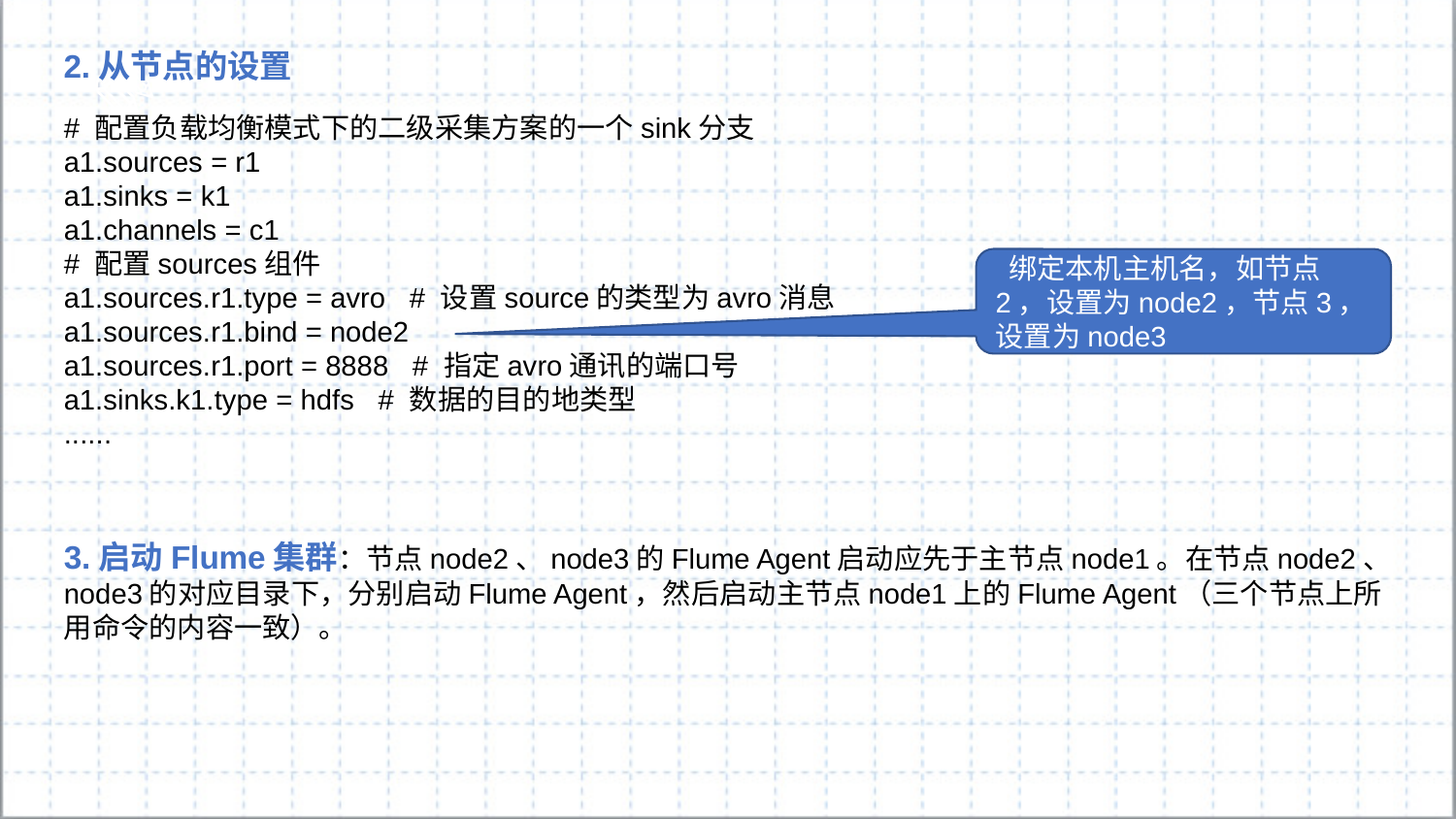

2.从节点的设置
# 配置负载均衡模式下的二级采集方案的一个sink分支
a1.sources = r1
a1.sinks = k1
a1.channels = c1
# 配置sources组件
a1.sources.r1.type = avro   # 设置source的类型为avro消息
a1.sources.r1.bind = node2
a1.sources.r1.port = 8888   # 指定avro通讯的端口号
a1.sinks.k1.type = hdfs   # 数据的目的地类型
......
 绑定本机主机名，如节点2，设置为node2，节点3，设置为node3
3.启动Flume集群：节点node2、node3的Flume Agent启动应先于主节点node1。在节点node2、node3的对应目录下，分别启动Flume Agent，然后启动主节点node1上的Flume Agent（三个节点上所用命令的内容一致）。